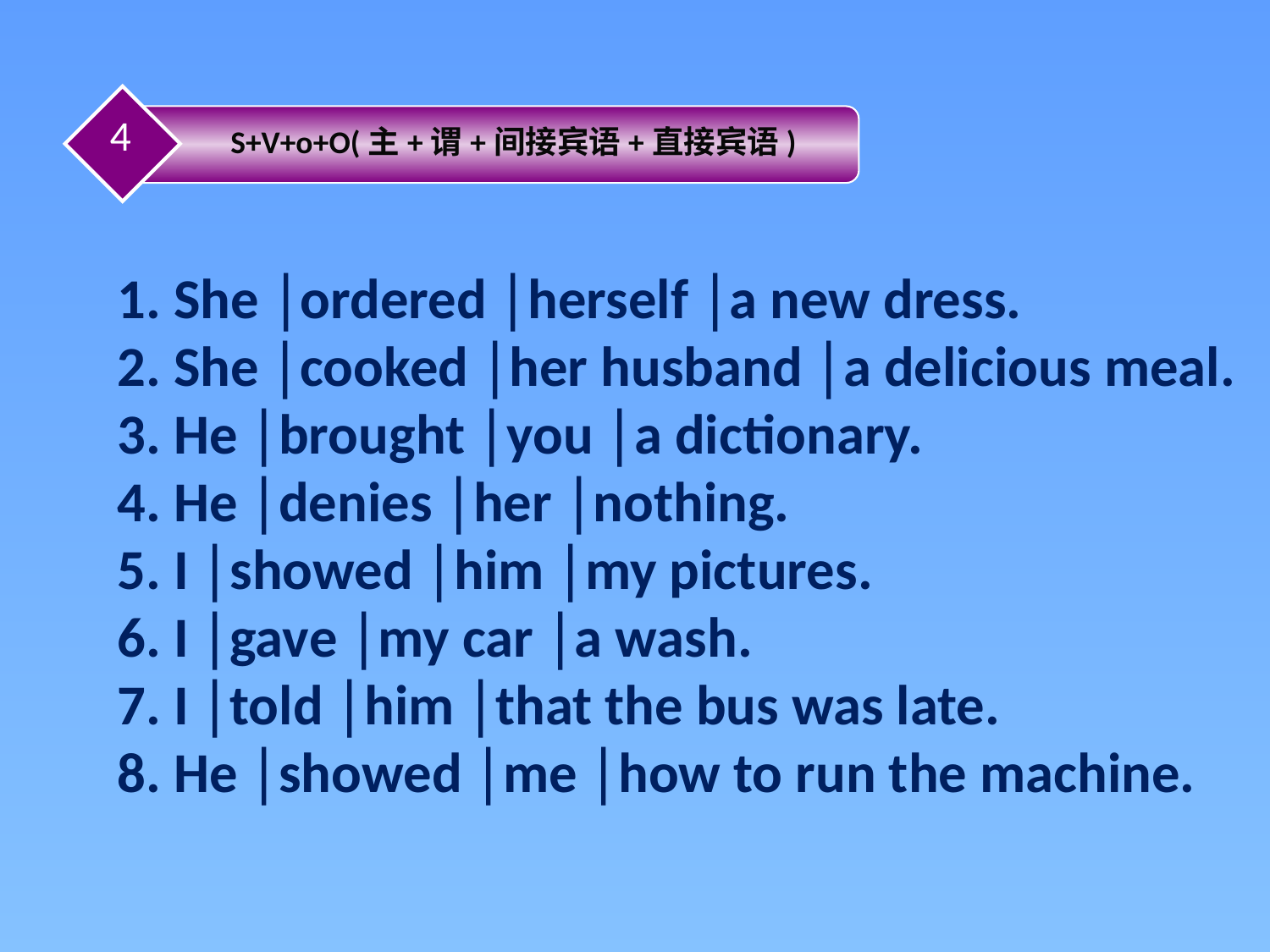

4

S+V+o+O(主+谓+间接宾语+直接宾语)
1. She │ordered │herself │a new dress.
2. She │cooked │her husband │a delicious meal.
3. He │brought │you │a dictionary.
4. He │denies │her │nothing.
5. I │showed │him │my pictures.
6. I │gave │my car │a wash.
7. I │told │him │that the bus was late.
8. He │showed │me │how to run the machine.